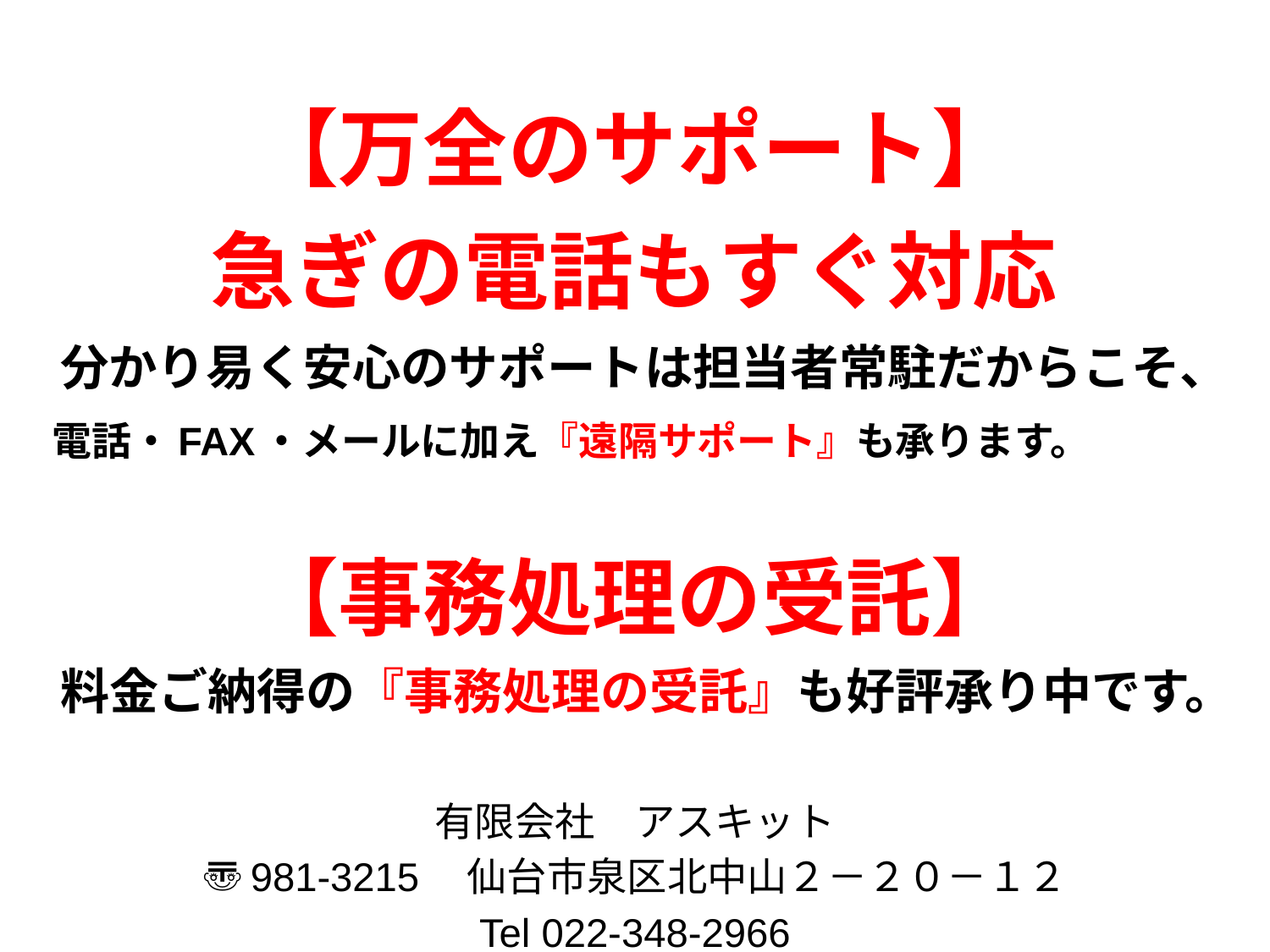

【万全のサポート】
急ぎの電話もすぐ対応
　分かり易く安心のサポートは担当者常駐だからこそ、
　電話・FAX・メールに加え『遠隔サポート』も承ります。
【事務処理の受託】
　料金ご納得の『事務処理の受託』も好評承り中です。
有限会社　アスキット
〠981-3215　仙台市泉区北中山２－２０－１２
Tel 022-348-2966